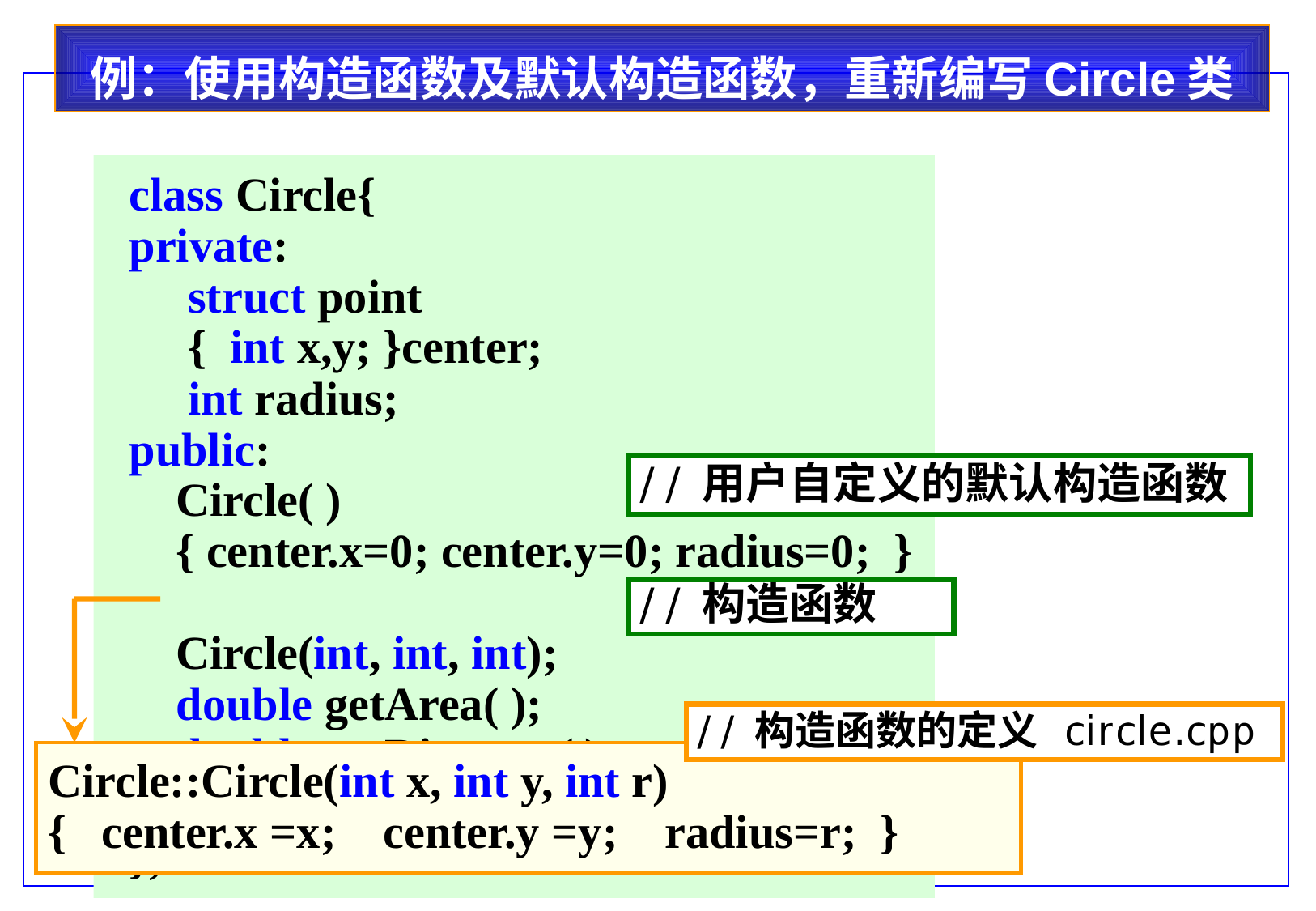

例：使用构造函数及默认构造函数，重新编写Circle类

  class Circle{
  private:
       struct point
       {  int x,y; }center;
       int radius;
  public:
      Circle( )
      { center.x=0; center.y=0; radius=0;  }
      Circle(int, int, int);
      double getArea( );
      double getDistance( ) ;
      void display( );
  };
//用户自定义的默认构造函数
//构造函数

//构造函数的定义  circle.cpp
Circle::Circle(int x, int y, int r)
{   center.x =x;    center.y =y;    radius=r;  }